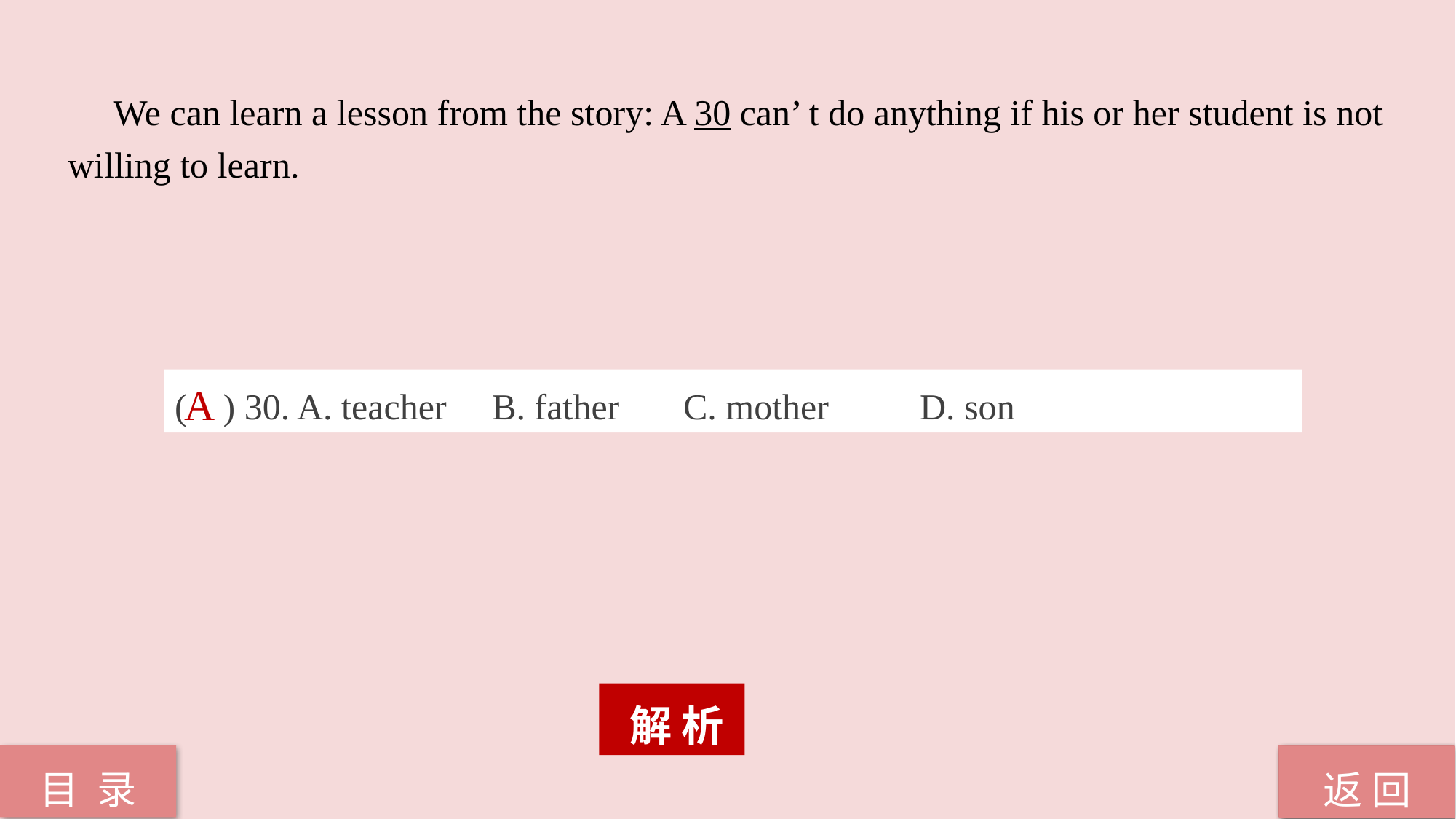

We can learn a lesson from the story: A 30 can’ t do anything if his or her student is not
willing to learn.
(    ) 30. A. teacher     B. father       C. mother          D. son
A
 解 析
返 回